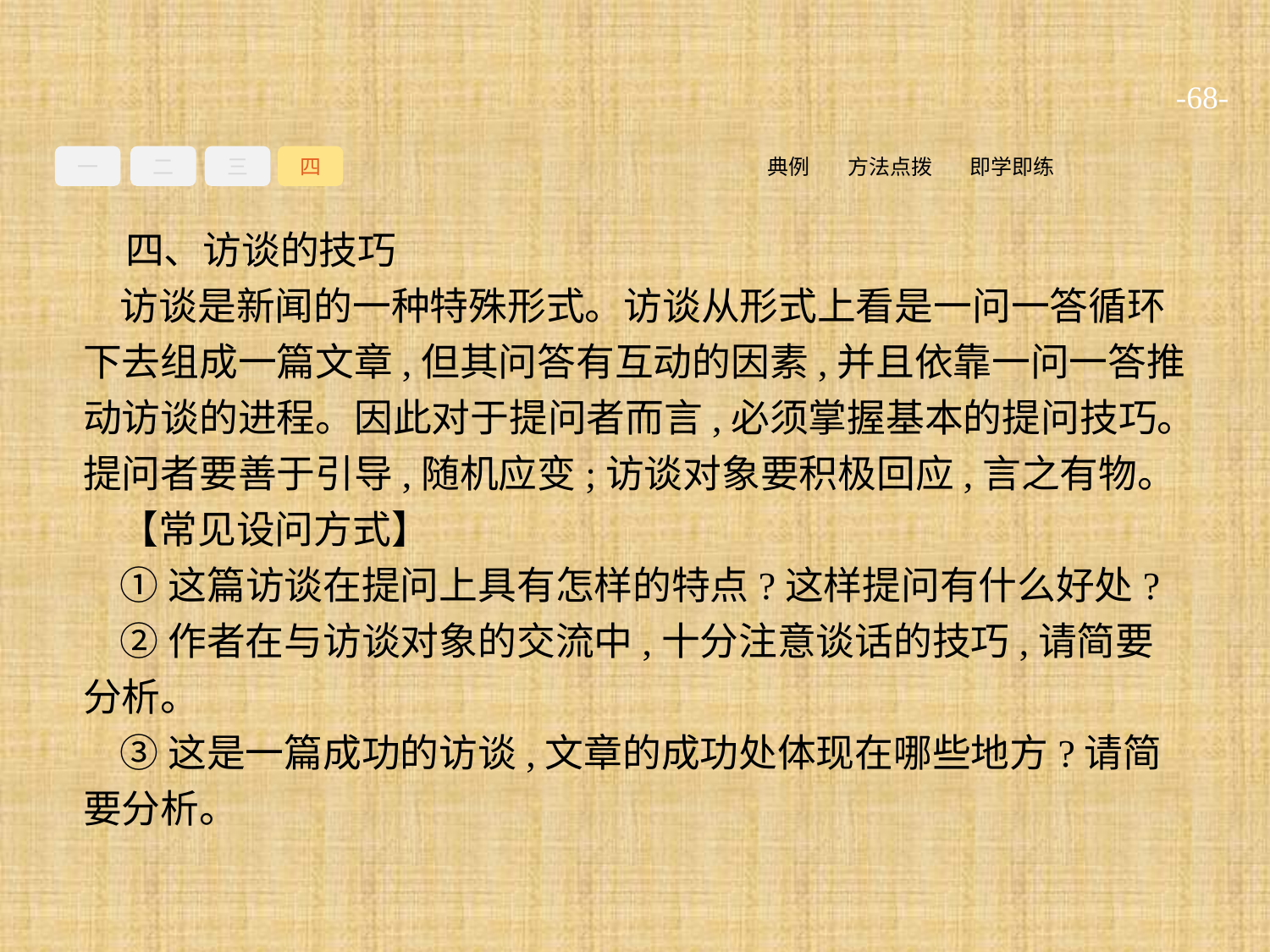

-68-
一
二
三
四
即学即练
方法点拨
典例
四、访谈的技巧
访谈是新闻的一种特殊形式。访谈从形式上看是一问一答循环下去组成一篇文章,但其问答有互动的因素,并且依靠一问一答推动访谈的进程。因此对于提问者而言,必须掌握基本的提问技巧。提问者要善于引导,随机应变;访谈对象要积极回应,言之有物。
【常见设问方式】
①这篇访谈在提问上具有怎样的特点?这样提问有什么好处?
②作者在与访谈对象的交流中,十分注意谈话的技巧,请简要分析。
③这是一篇成功的访谈,文章的成功处体现在哪些地方?请简要分析。